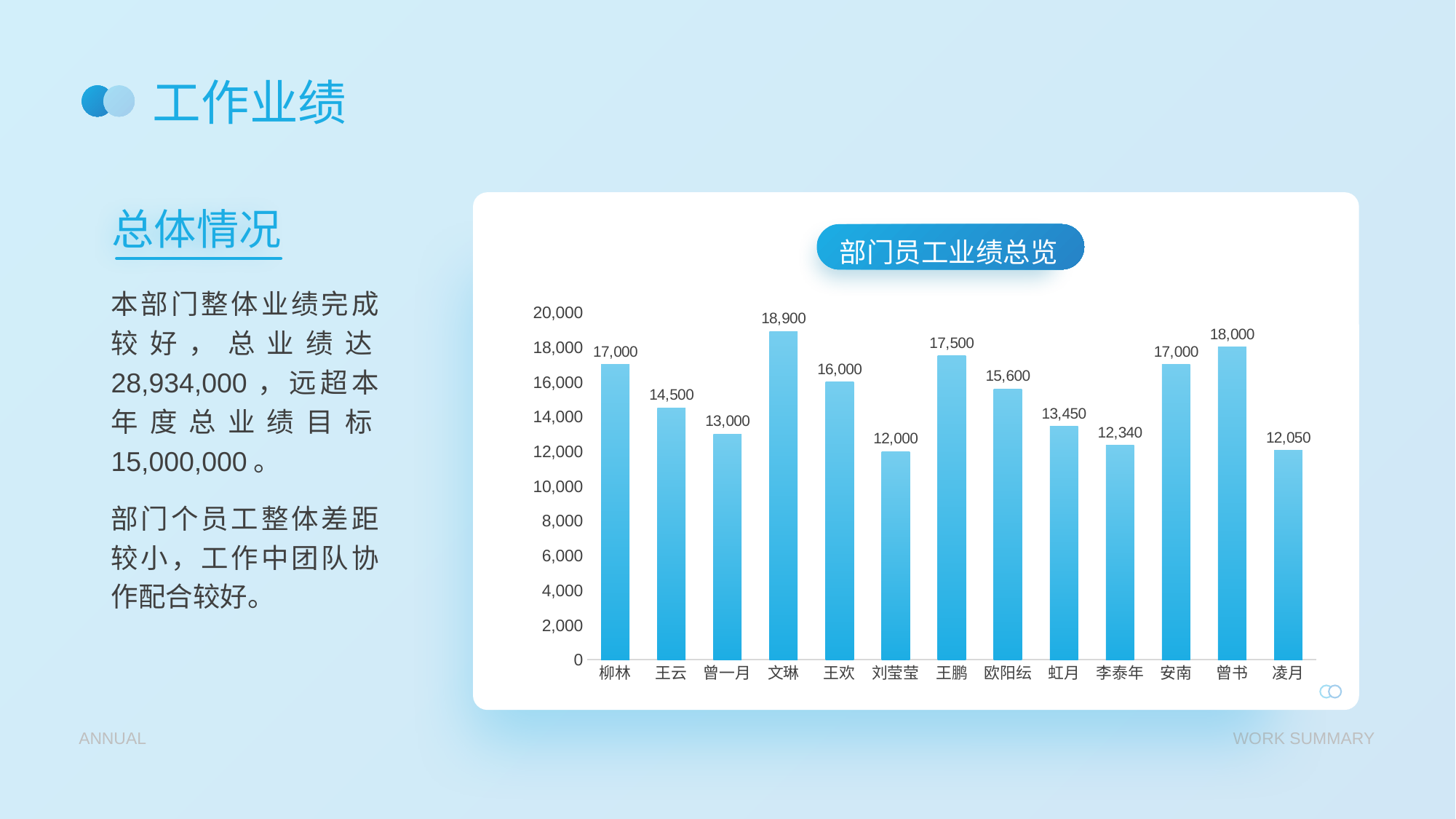

# 工作业绩
总体情况

### Chart: 部门员工业绩总览

| Category | 系列 1 |
|---|---|
| 柳林 | 17000.0 |
| 王云 | 14500.0 |
| 曾一月 | 13000.0 |
| 文琳 | 18900.0 |
| 王欢 | 16000.0 |
| 刘莹莹 | 12000.0 |
| 王鹏 | 17500.0 |
| 欧阳纭 | 15600.0 |
| 虹月 | 13450.0 |
| 李泰年 | 12340.0 |
| 安南 | 17000.0 |
| 曾书 | 18000.0 |
| 凌月 | 12050.0 |
本部门整体业绩完成较好，总业绩达28,934,000，远超本年度总业绩目标15,000,000。
部门个员工整体差距较小，工作中团队协作配合较好。